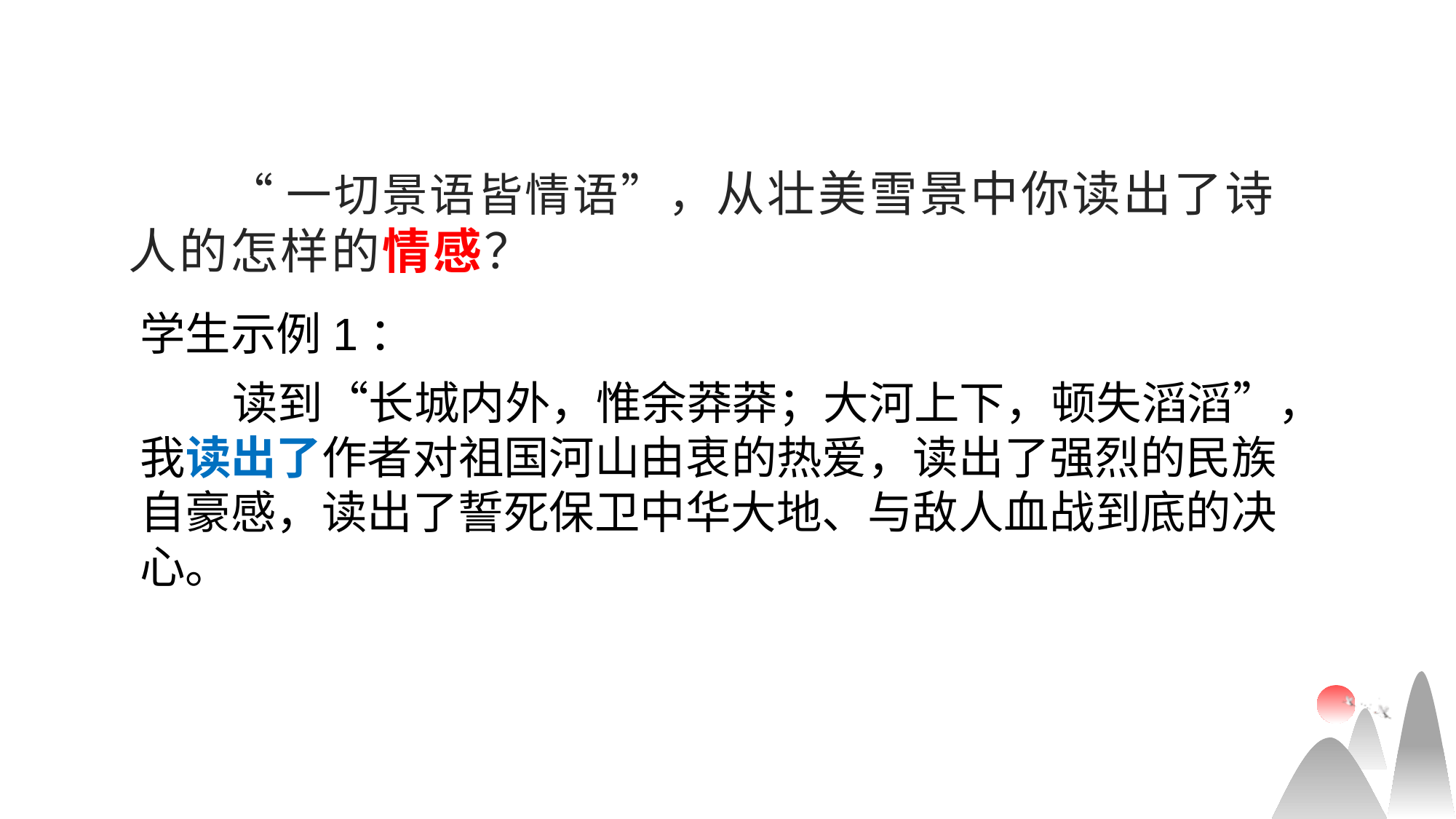

“一切景语皆情语”，从壮美雪景中你读出了诗人的怎样的情感？
学生示例1：
        读到“长城内外，惟余莽莽；大河上下，顿失滔滔”，我读出了作者对祖国河山由衷的热爱，读出了强烈的民族自豪感，读出了誓死保卫中华大地、与敌人血战到底的决心。